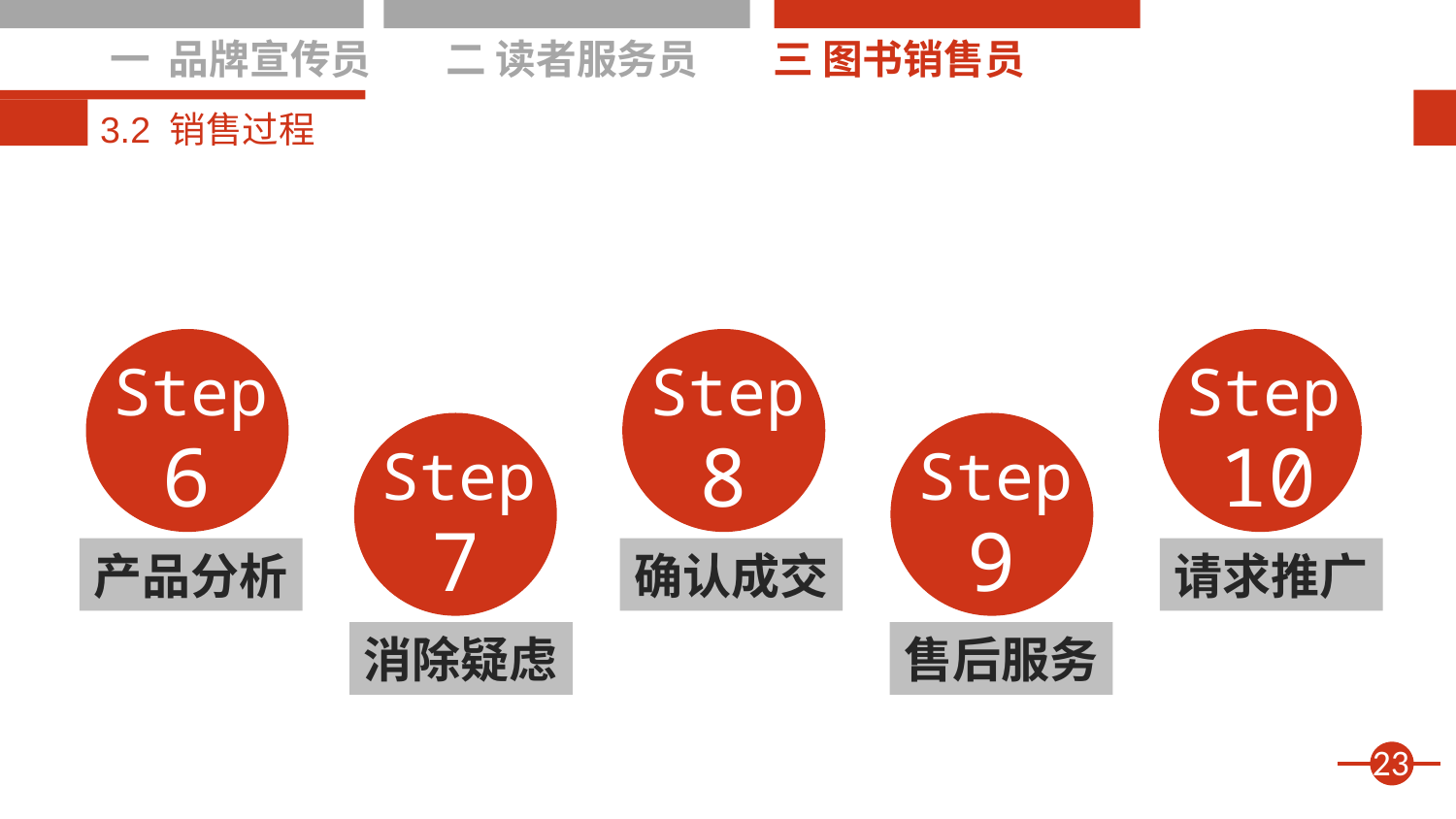

一  品牌宣传员
二 读者服务员
三 图书销售员

3.2 销售过程

Step
6
产品分析

Step
8
确认成交

Step
10
请求推广

Step
7
消除疑虑

Step
9
售后服务
23